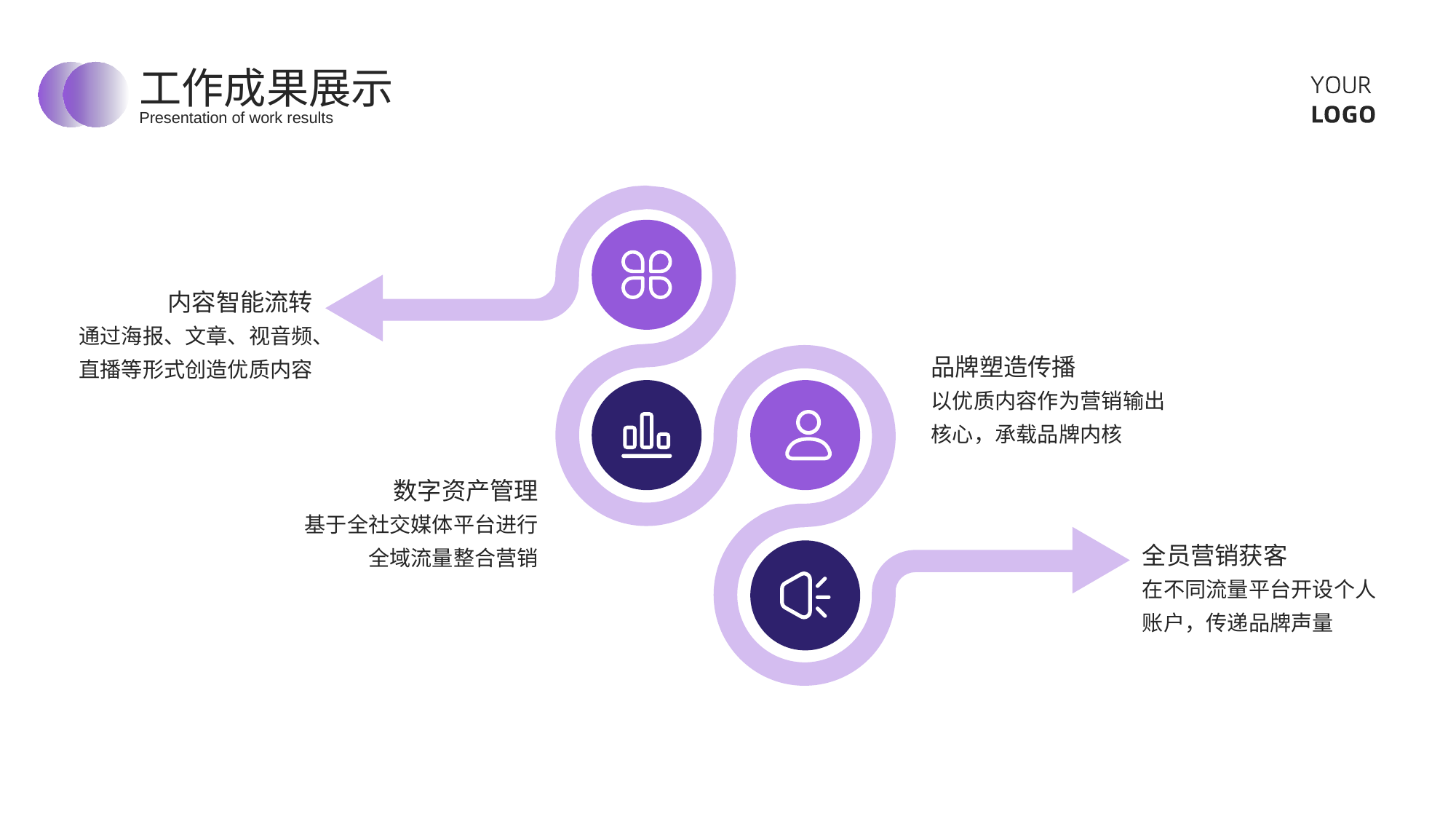

工作成果展示

Presentation of work results

内容智能流转
通过海报、文章、视音频、直播等形式创造优质内容
品牌塑造传播

以优质内容作为营销输出核心，承载品牌内核

数字资产管理
基于全社交媒体平台进行全域流量整合营销

全员营销获客
在不同流量平台开设个人账户，传递品牌声量